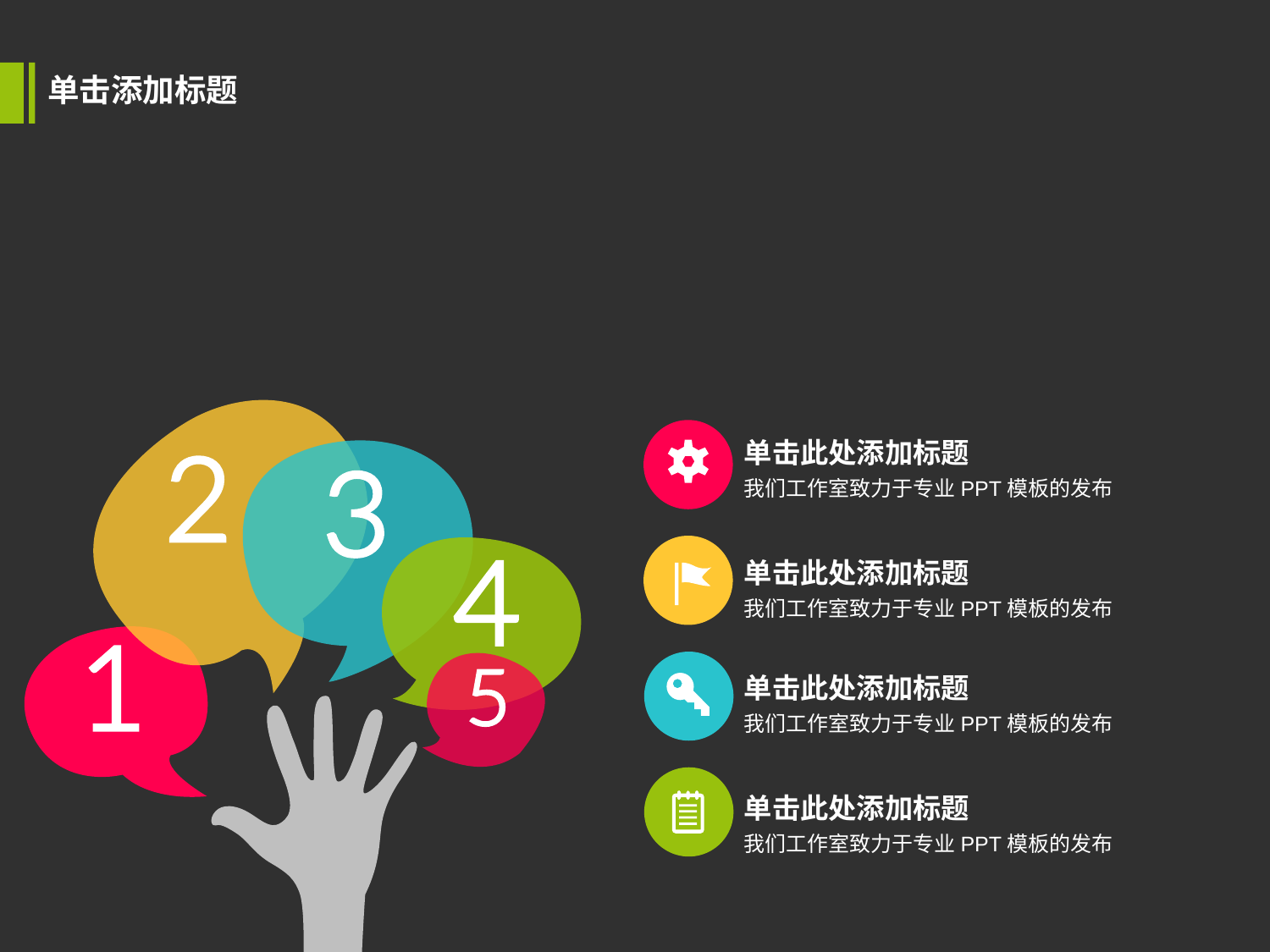

单击添加标题

2

3

4

1
5

单击此处添加标题
我们工作室致力于专业PPT模板的发布

单击此处添加标题
我们工作室致力于专业PPT模板的发布

单击此处添加标题
我们工作室致力于专业PPT模板的发布

单击此处添加标题
我们工作室致力于专业PPT模板的发布